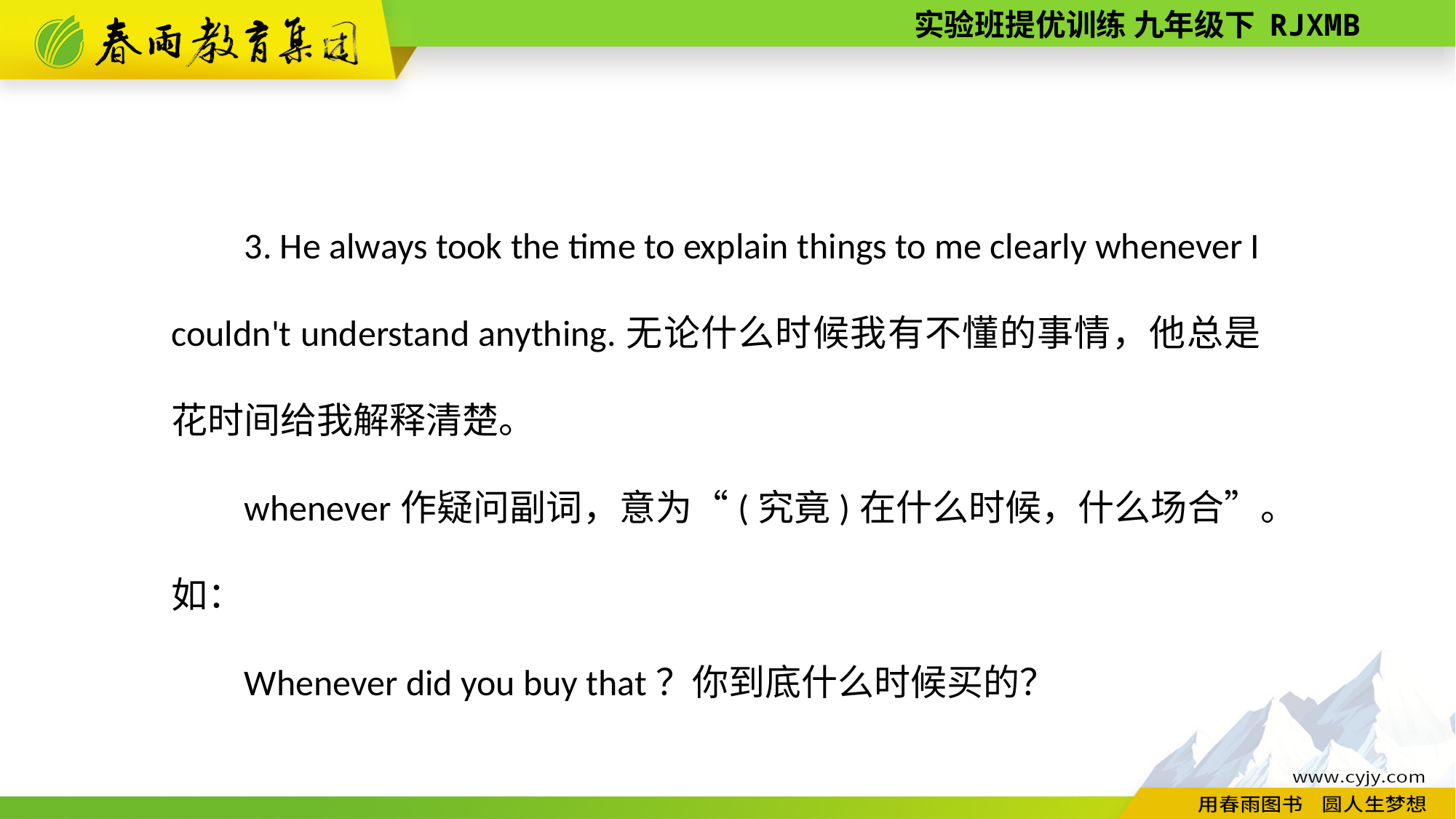

3. He always took the time to explain things to me clearly whenever I couldn't understand anything.无论什么时候我有不懂的事情，他总是花时间给我解释清楚。
whenever作疑问副词，意为“(究竟)在什么时候，什么场合”。如：
Whenever did you buy that？你到底什么时候买的？